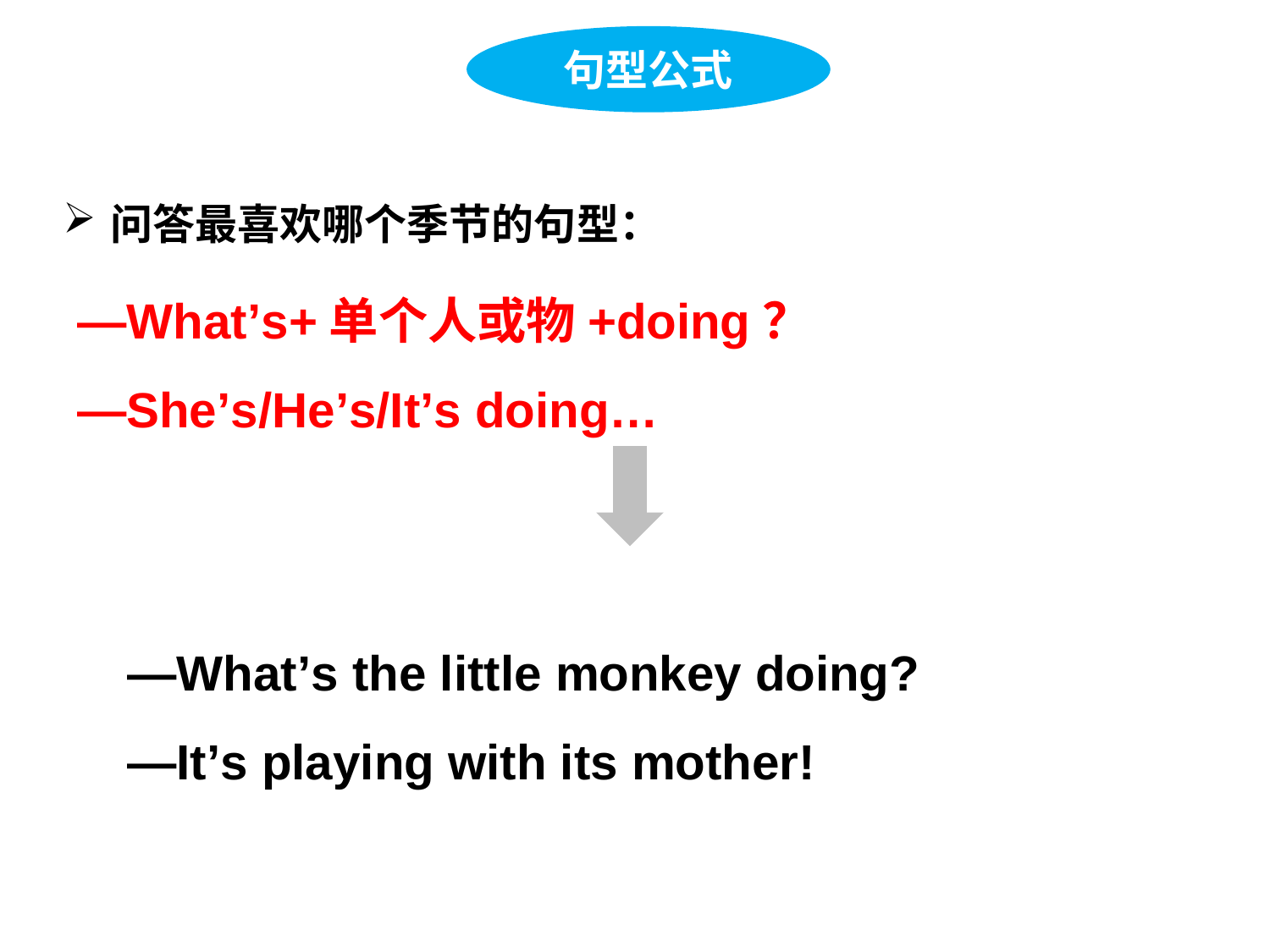

句型公式
问答最喜欢哪个季节的句型：
—What’s+单个人或物+doing？
—She’s/He’s/It’s doing…

—What’s the little monkey doing?
—It’s playing with its mother!